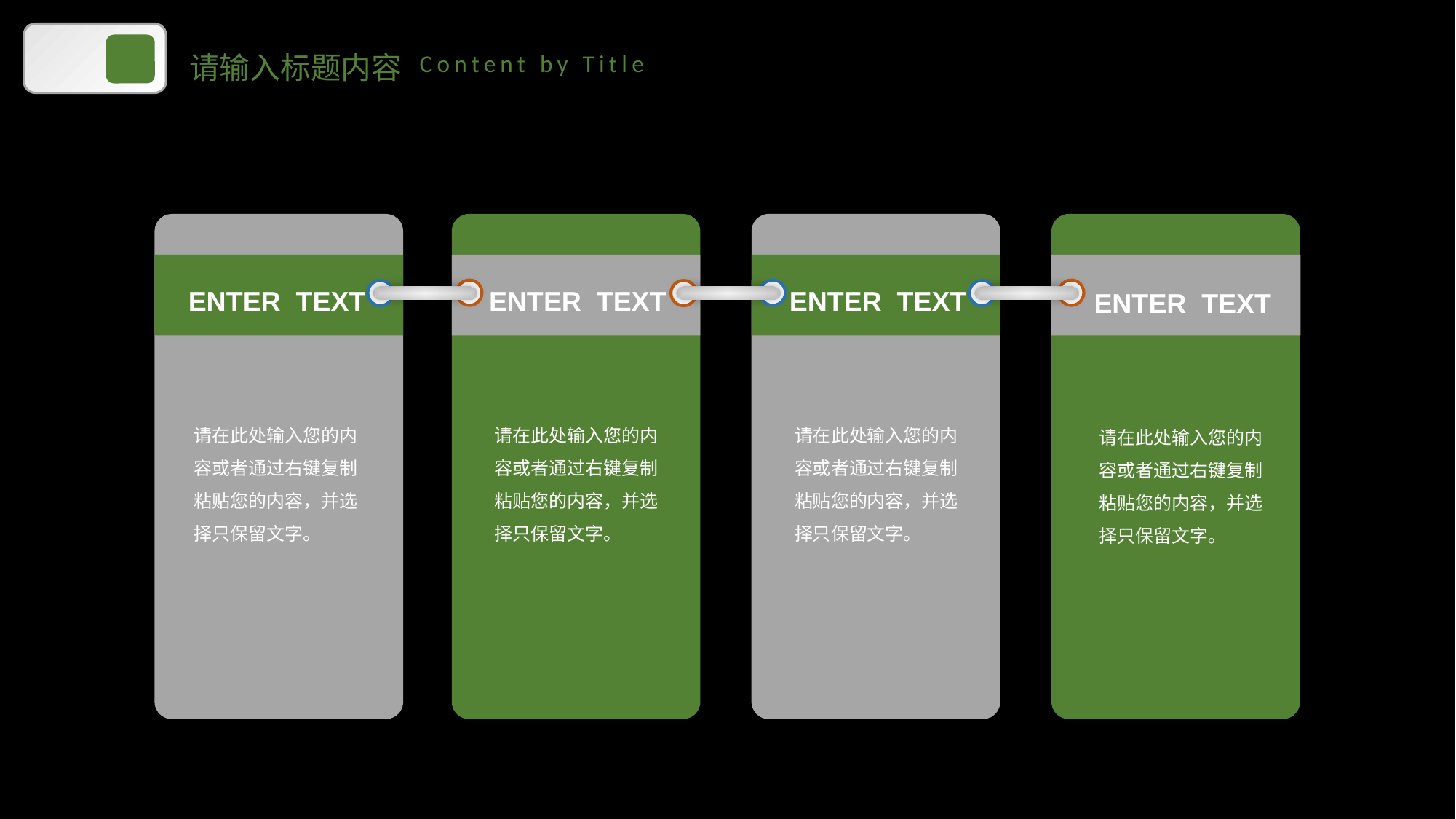

请输入标题内容
Content by Title

ENTER  TEXT
ENTER  TEXT
ENTER  TEXT
ENTER  TEXT

请在此处输入您的内容或者通过右键复制粘贴您的内容，并选择只保留文字。
请在此处输入您的内容或者通过右键复制粘贴您的内容，并选择只保留文字。
请在此处输入您的内容或者通过右键复制粘贴您的内容，并选择只保留文字。
请在此处输入您的内容或者通过右键复制粘贴您的内容，并选择只保留文字。